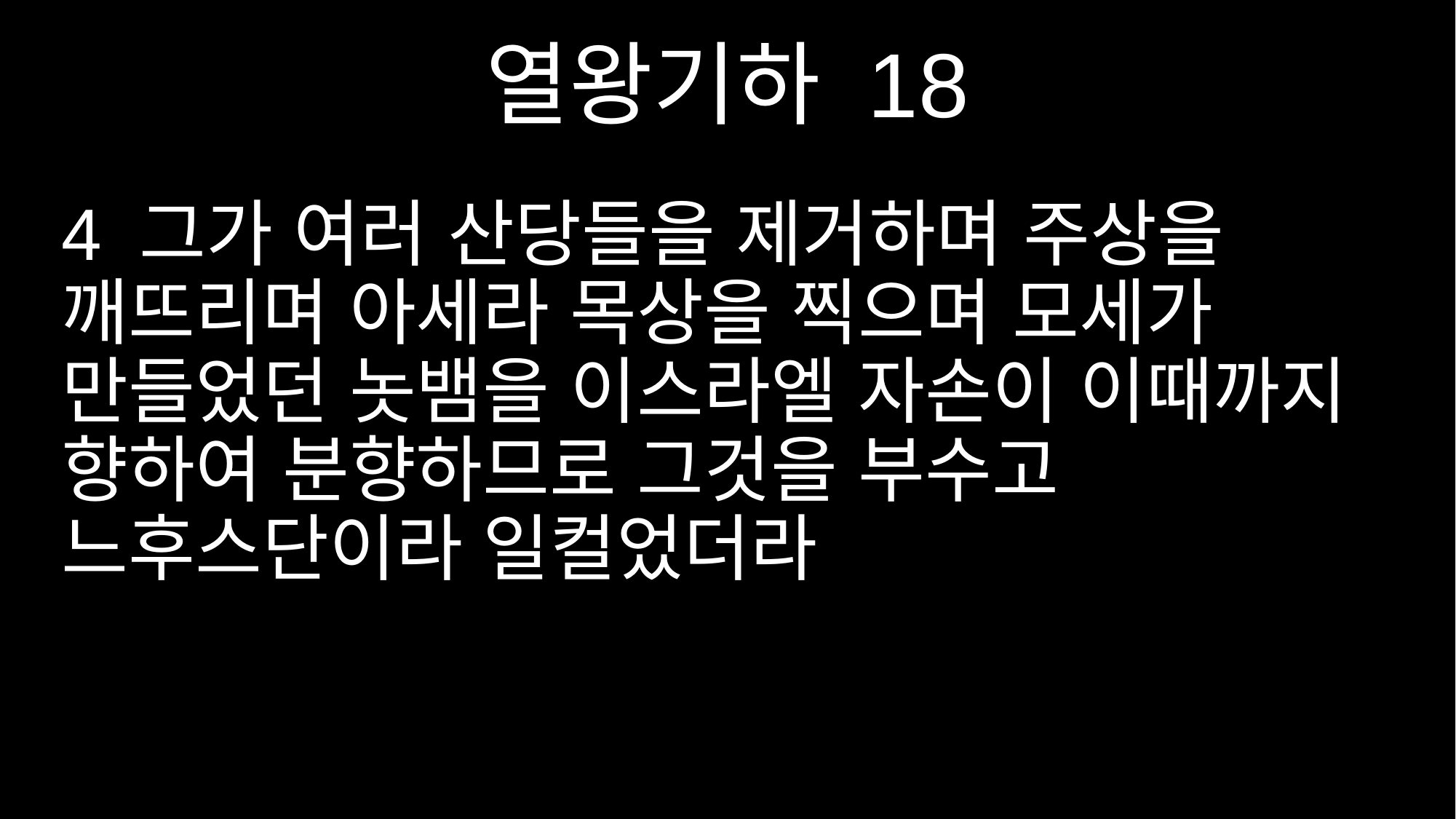

열왕기하 18
4 그가 여러 산당들을 제거하며 주상을 깨뜨리며 아세라 목상을 찍으며 모세가 만들었던 놋뱀을 이스라엘 자손이 이때까지 향하여 분향하므로 그것을 부수고 느후스단이라 일컬었더라